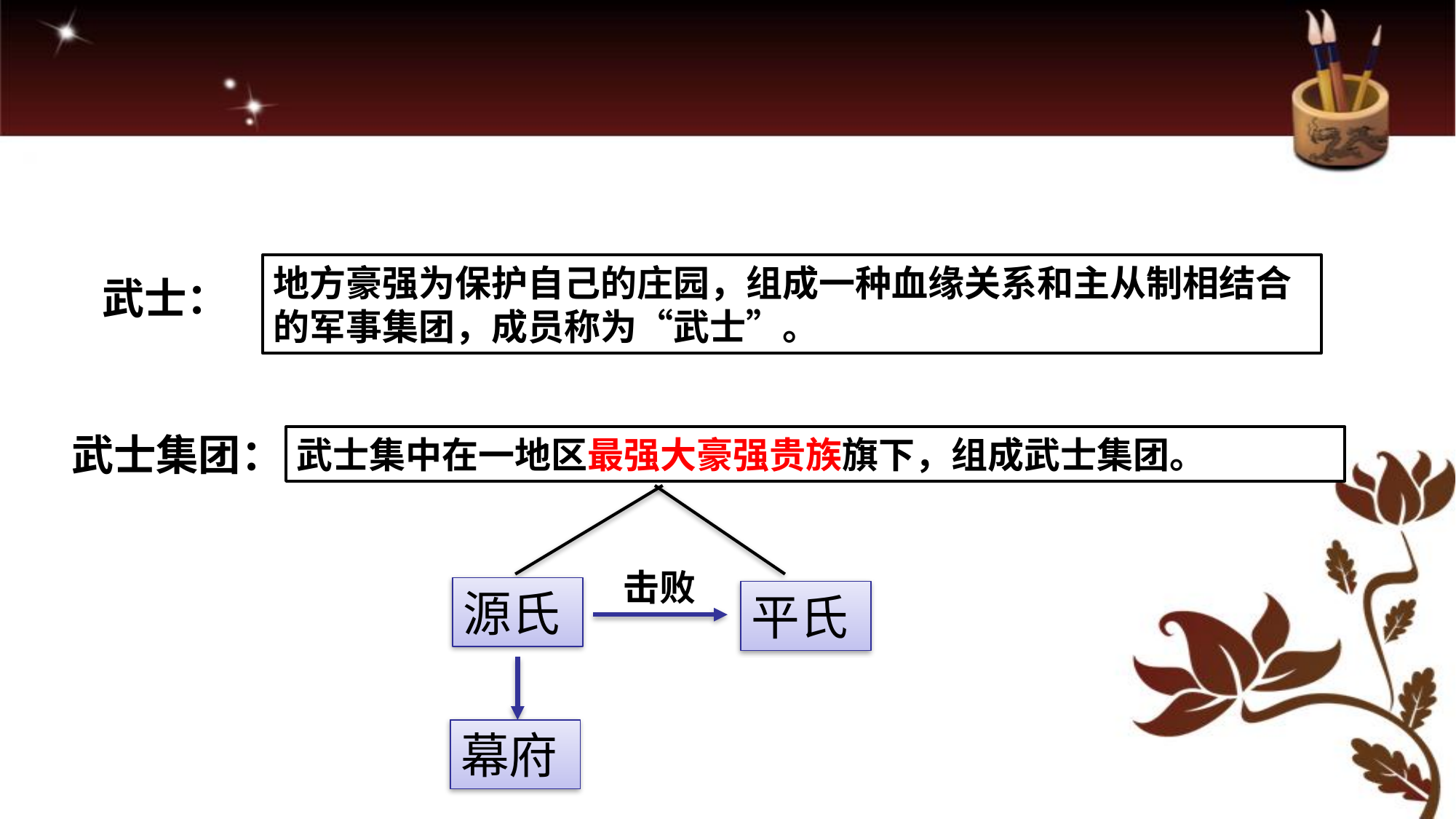

地方豪强为保护自己的庄园，组成一种血缘关系和主从制相结合的军事集团，成员称为“武士”。
武士：
武士集团：
武士集中在一地区最强大豪强贵族旗下，组成武士集团。
击败
源氏
平氏
幕府